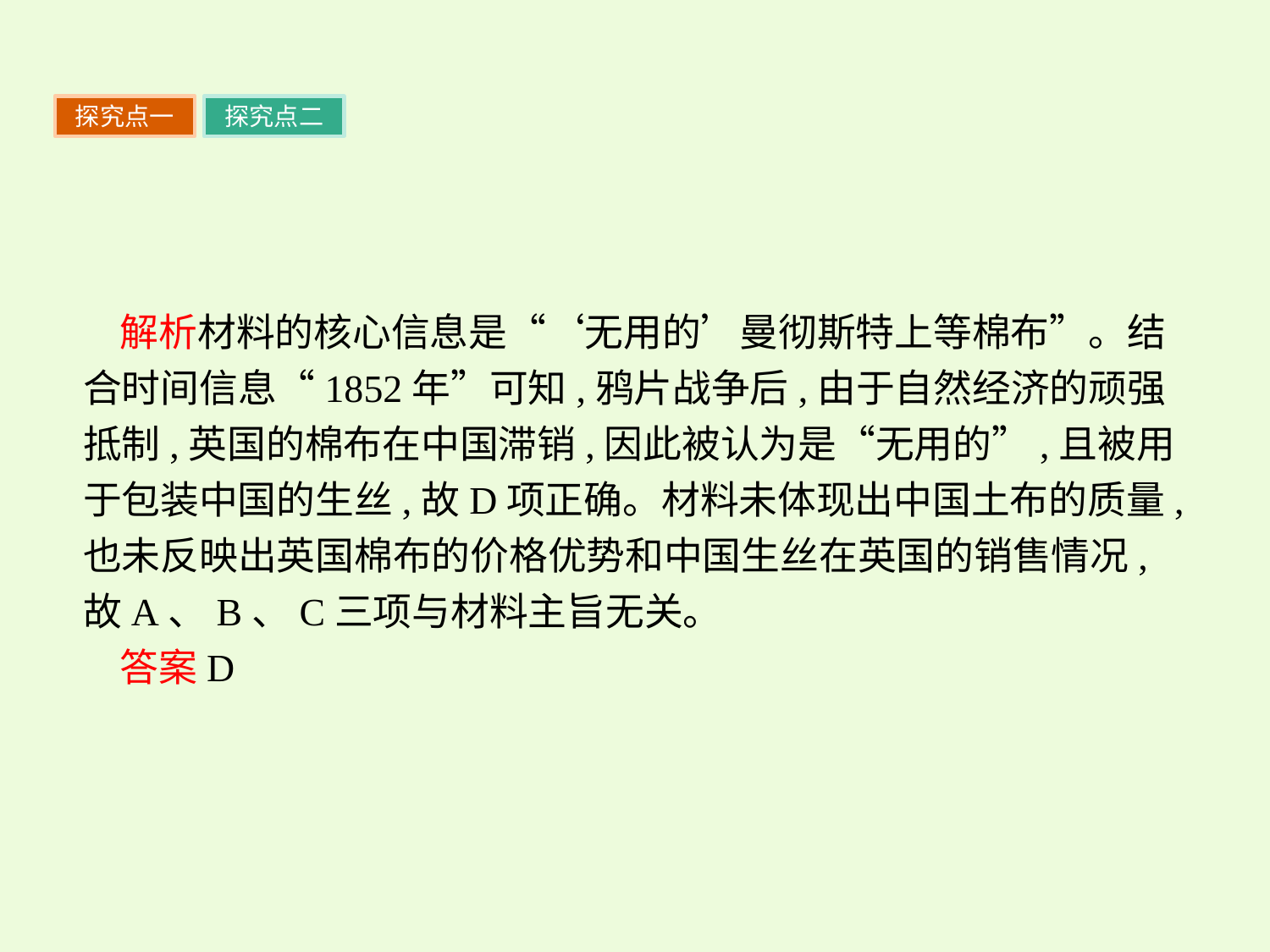

探究点一
探究点二
解析材料的核心信息是“‘无用的’曼彻斯特上等棉布”。结合时间信息“1852年”可知,鸦片战争后,由于自然经济的顽强抵制,英国的棉布在中国滞销,因此被认为是“无用的”,且被用于包装中国的生丝,故D项正确。材料未体现出中国土布的质量,也未反映出英国棉布的价格优势和中国生丝在英国的销售情况,故A、B、C三项与材料主旨无关。
答案D